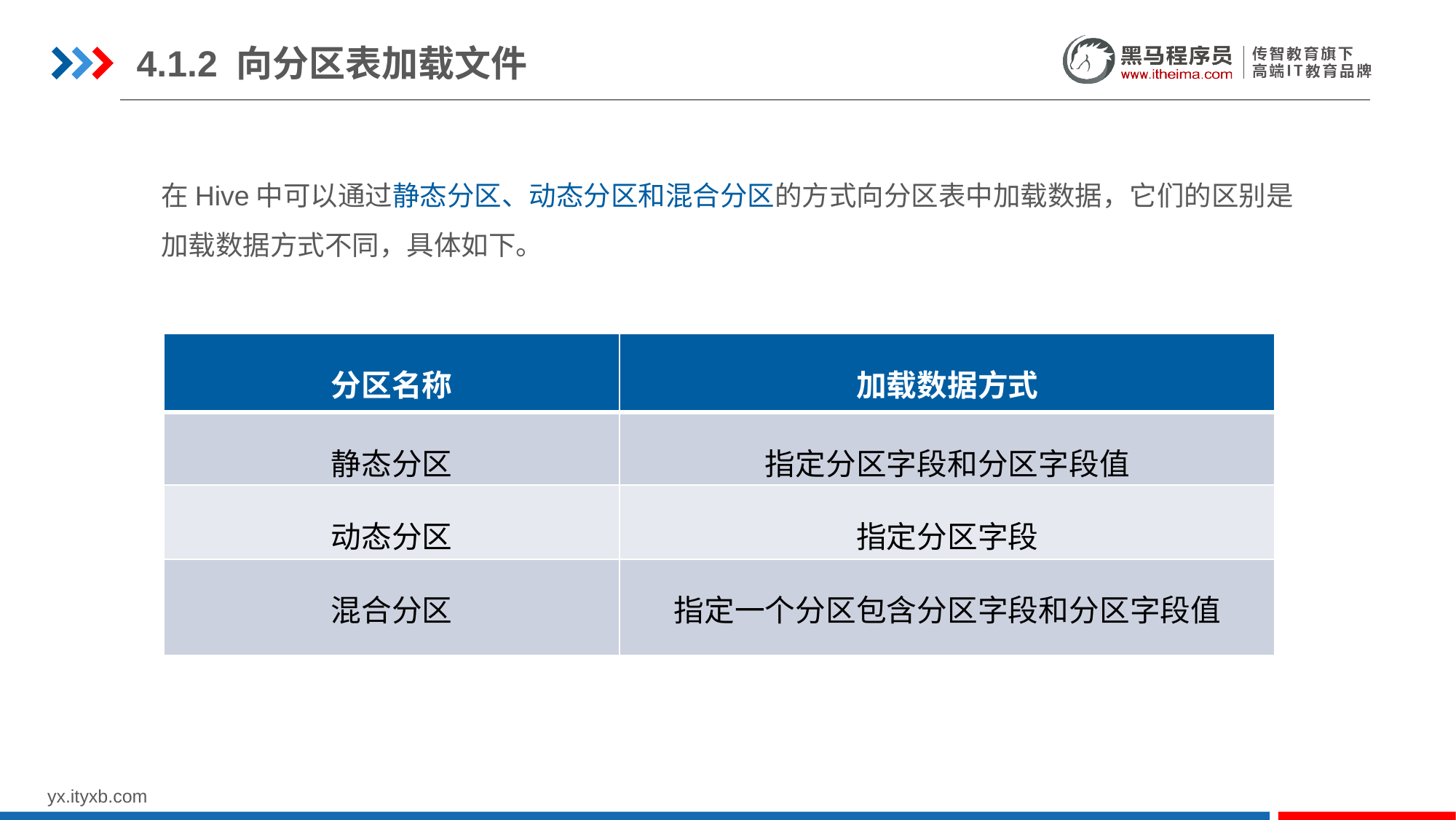

4.1.2 向分区表加载文件
在Hive中可以通过静态分区、动态分区和混合分区的方式向分区表中加载数据，它们的区别是加载数据方式不同，具体如下。
| 分区名称 | 加载数据方式 |
| --- | --- |
| 静态分区 | 指定分区字段和分区字段值 |
| 动态分区 | 指定分区字段 |
| 混合分区 | 指定一个分区包含分区字段和分区字段值 |